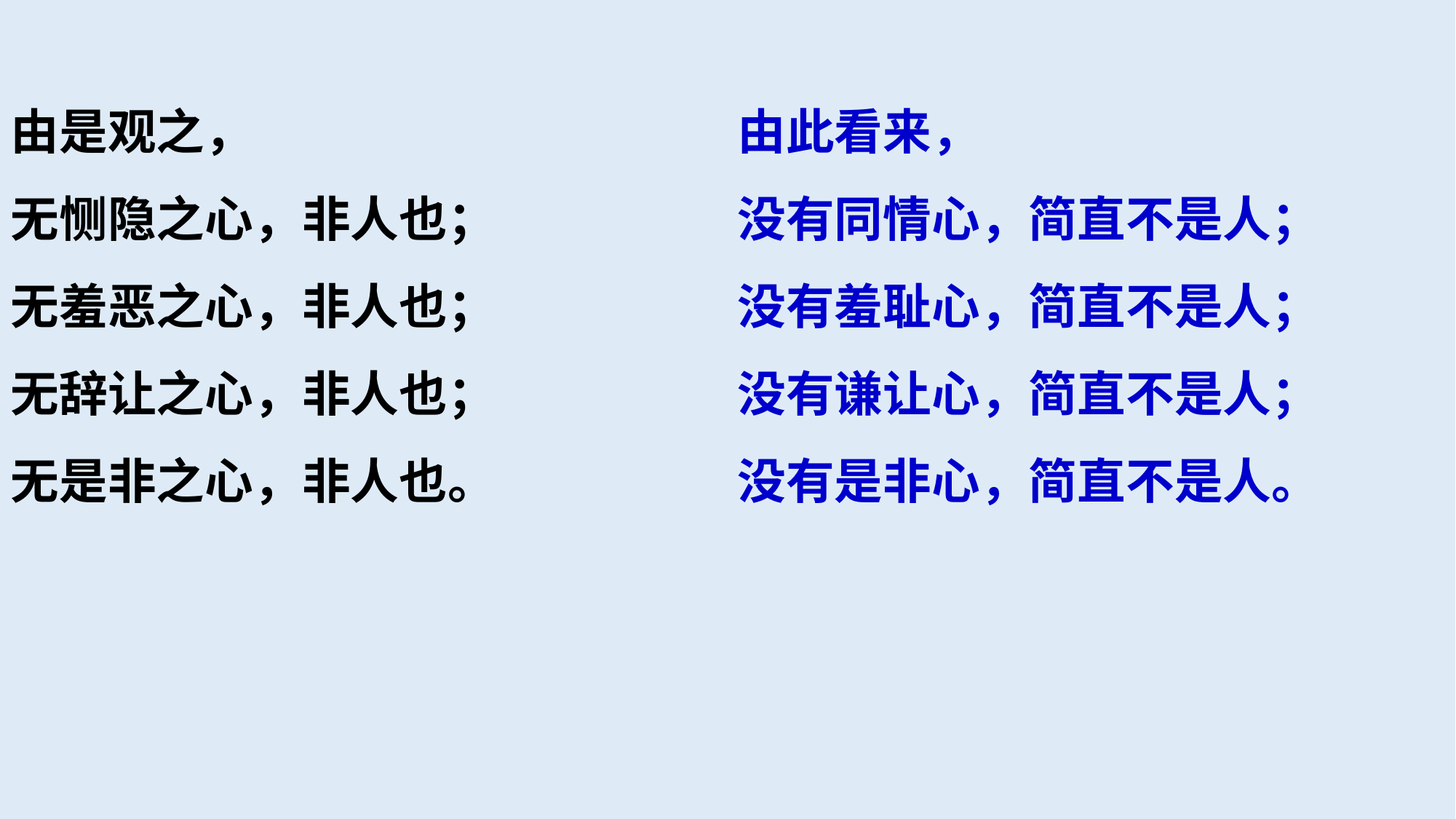

由是观之，
无恻隐之心，非人也；
无羞恶之心，非人也；
无辞让之心，非人也；
无是非之心，非人也。
由此看来，
没有同情心，简直不是人；
没有羞耻心，简直不是人；
没有谦让心，简直不是人；
没有是非心，简直不是人。